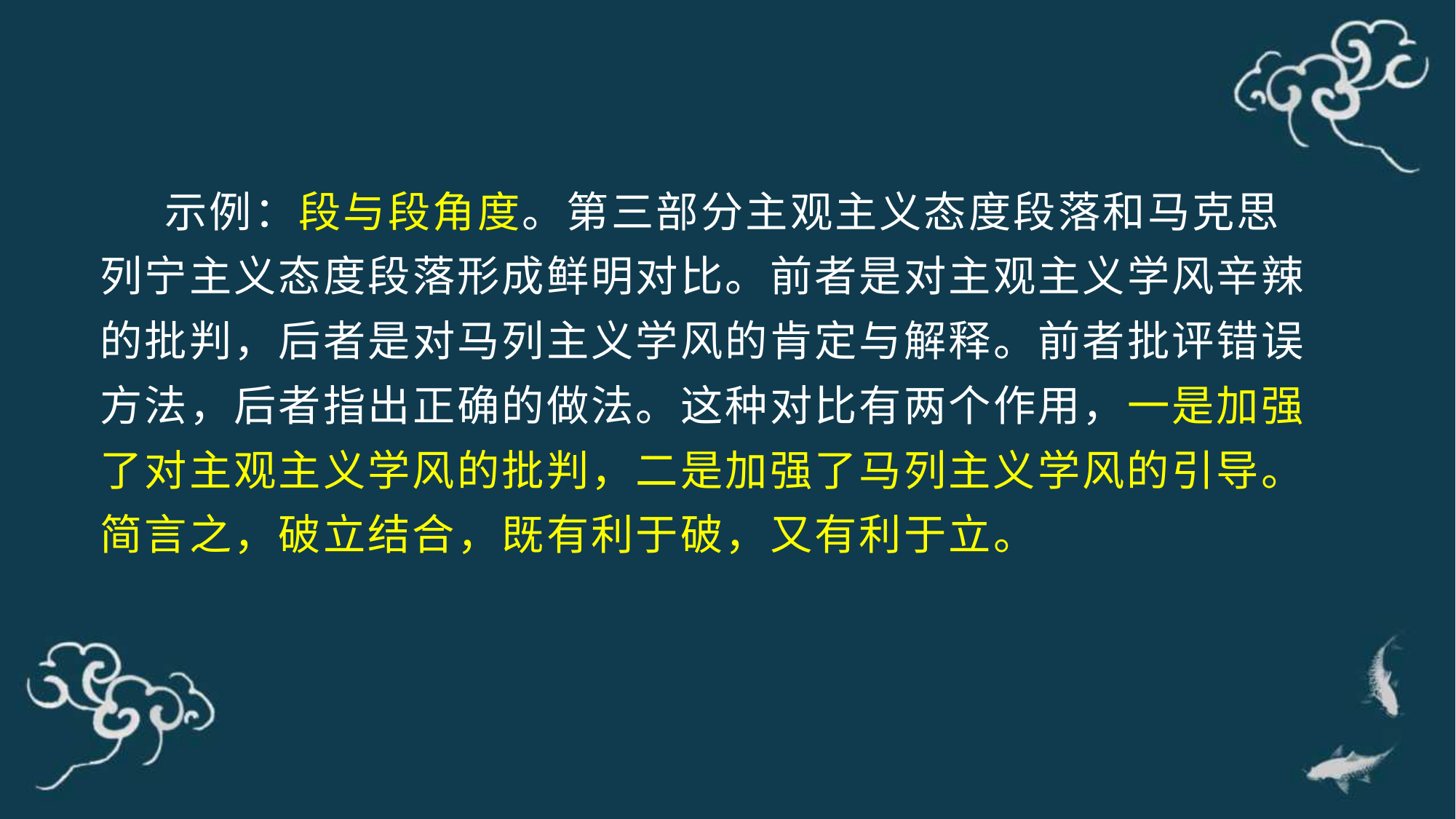

示例：段与段角度。第三部分主观主义态度段落和马克思列宁主义态度段落形成鲜明对比。前者是对主观主义学风辛辣的批判，后者是对马列主义学风的肯定与解释。前者批评错误方法，后者指出正确的做法。这种对比有两个作用，一是加强了对主观主义学风的批判，二是加强了马列主义学风的引导。简言之，破立结合，既有利于破，又有利于立。